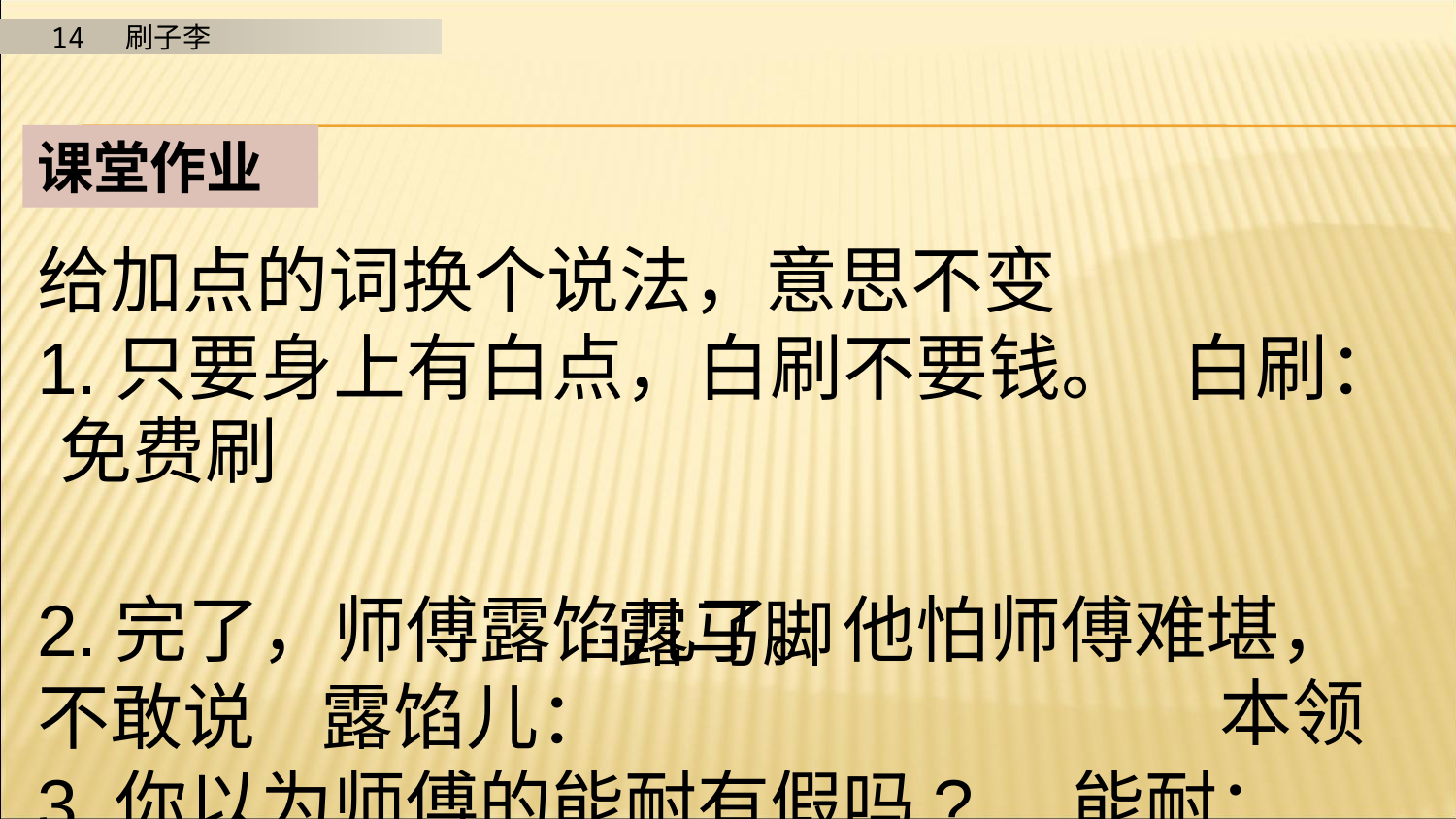

课堂作业
给加点的词换个说法，意思不变
1.只要身上有白点，白刷不要钱。   白刷：

2.完了，师傅露馅儿了。他怕师傅难堪，不敢说    露馅儿：
3.你以为师傅的能耐有假吗?    能耐：
免费刷
露马脚
本领